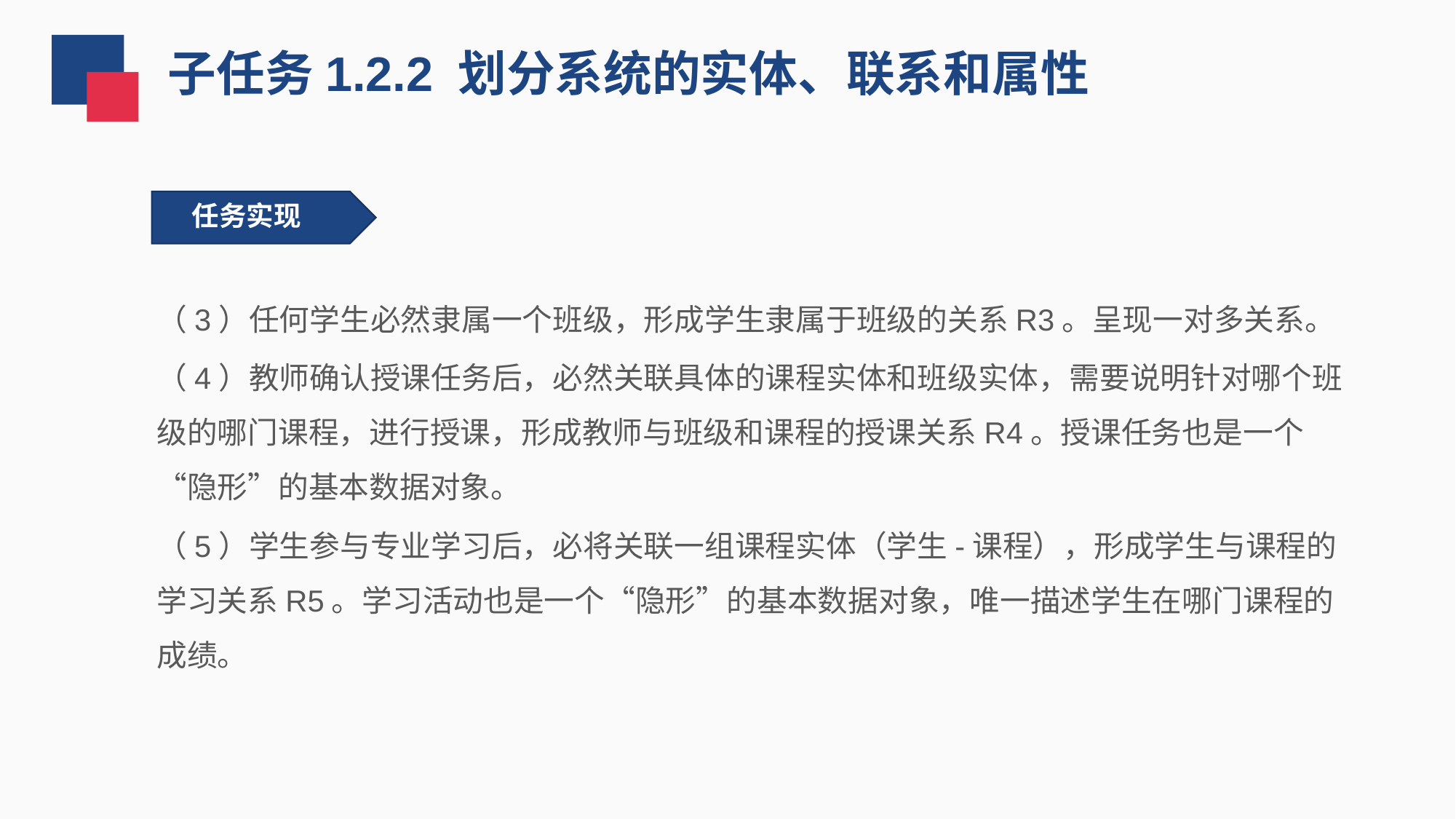

子任务1.2.2 划分系统的实体、联系和属性

任务实现
（3）任何学生必然隶属一个班级，形成学生隶属于班级的关系R3。呈现一对多关系。
（4）教师确认授课任务后，必然关联具体的课程实体和班级实体，需要说明针对哪个班级的哪门课程，进行授课，形成教师与班级和课程的授课关系R4。授课任务也是一个“隐形”的基本数据对象。
（5）学生参与专业学习后，必将关联一组课程实体（学生-课程），形成学生与课程的学习关系R5。学习活动也是一个“隐形”的基本数据对象，唯一描述学生在哪门课程的成绩。